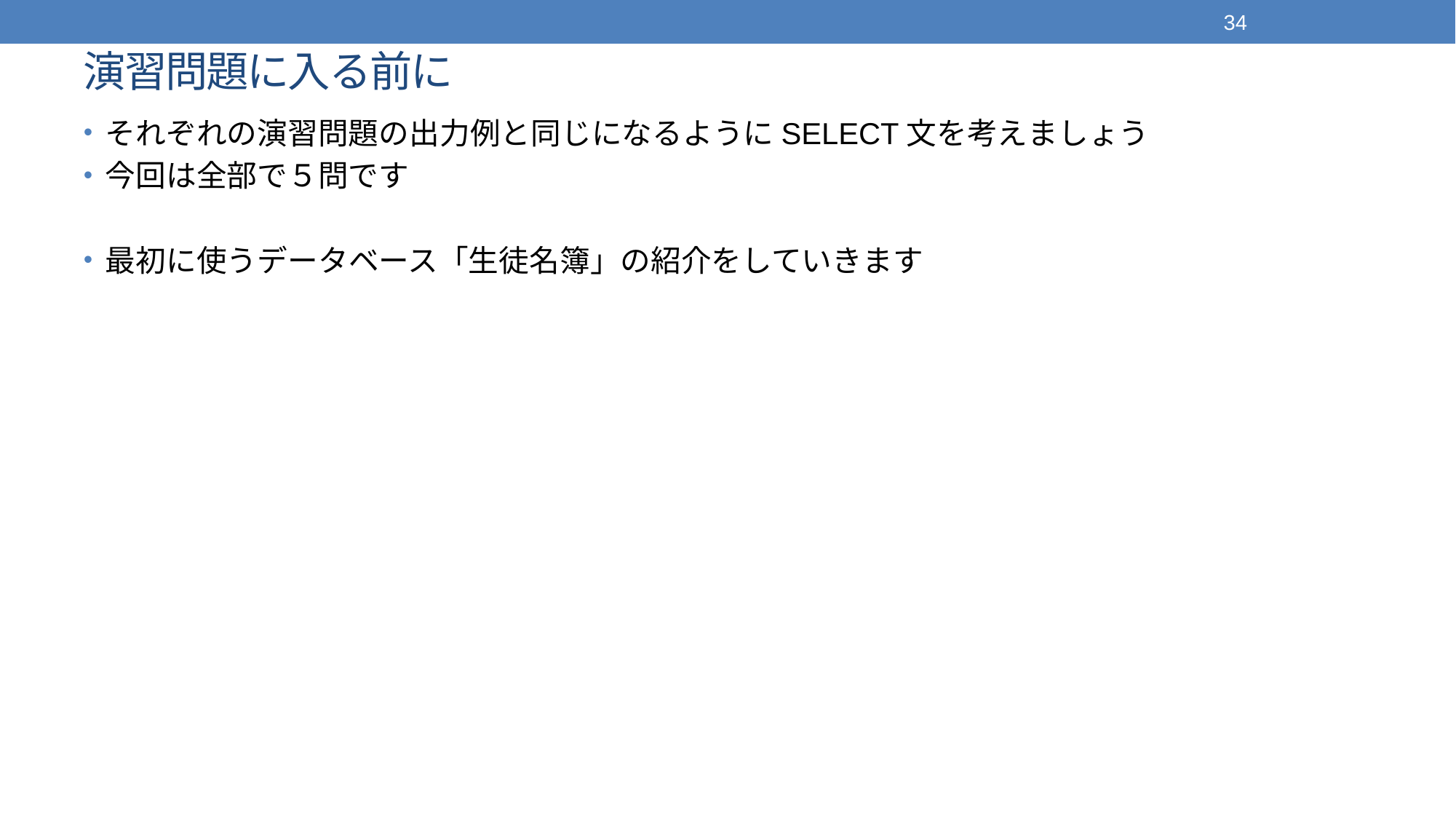

34
# 演習問題に入る前に
それぞれの演習問題の出力例と同じになるようにSELECT文を考えましょう
今回は全部で５問です

最初に使うデータベース「生徒名簿」の紹介をしていきます